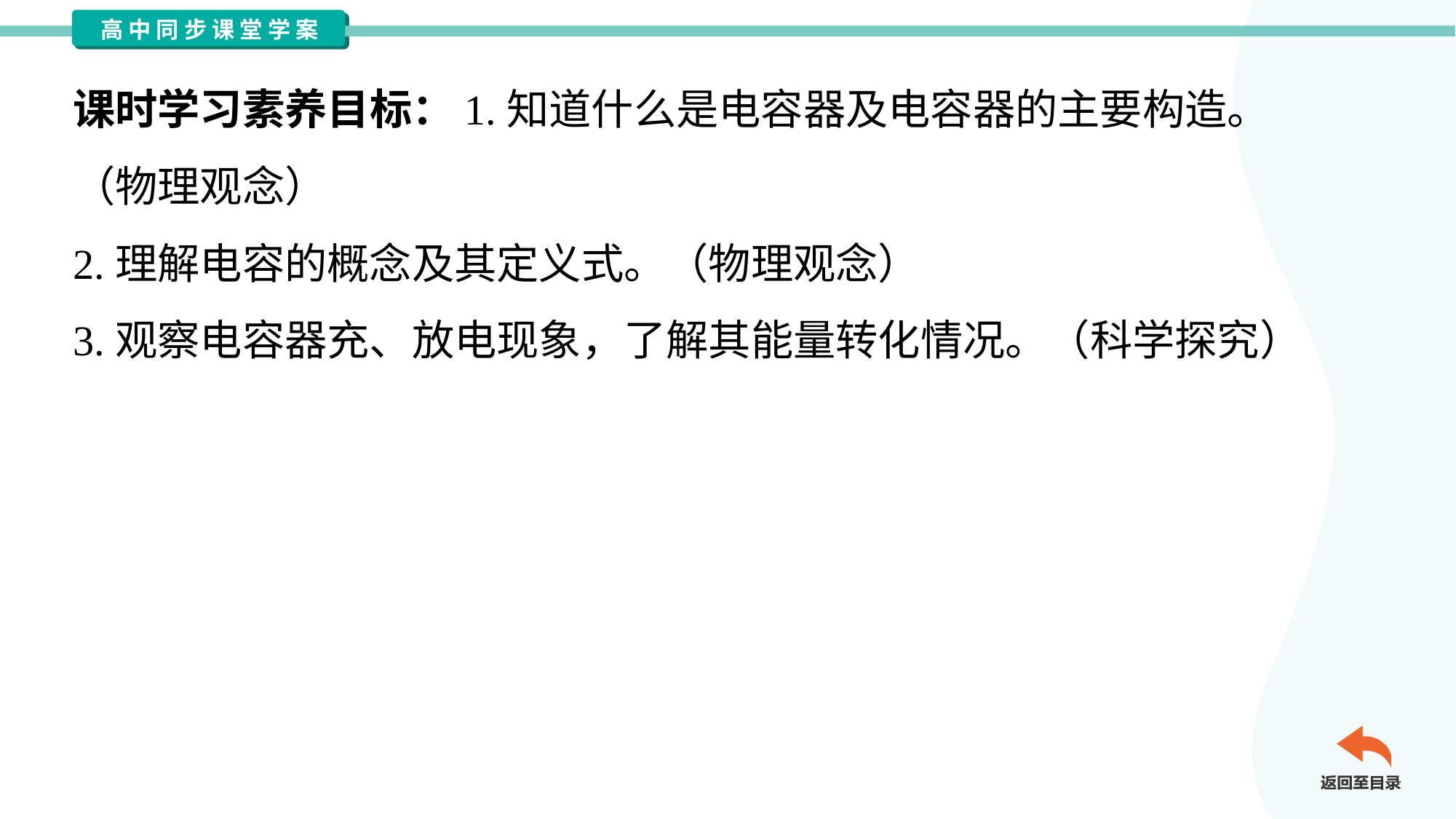

课时学习素养目标：1.知道什么是电容器及电容器的主要构造。
（物理观念）
2.理解电容的概念及其定义式。（物理观念）
3.观察电容器充、放电现象，了解其能量转化情况。（科学探究）